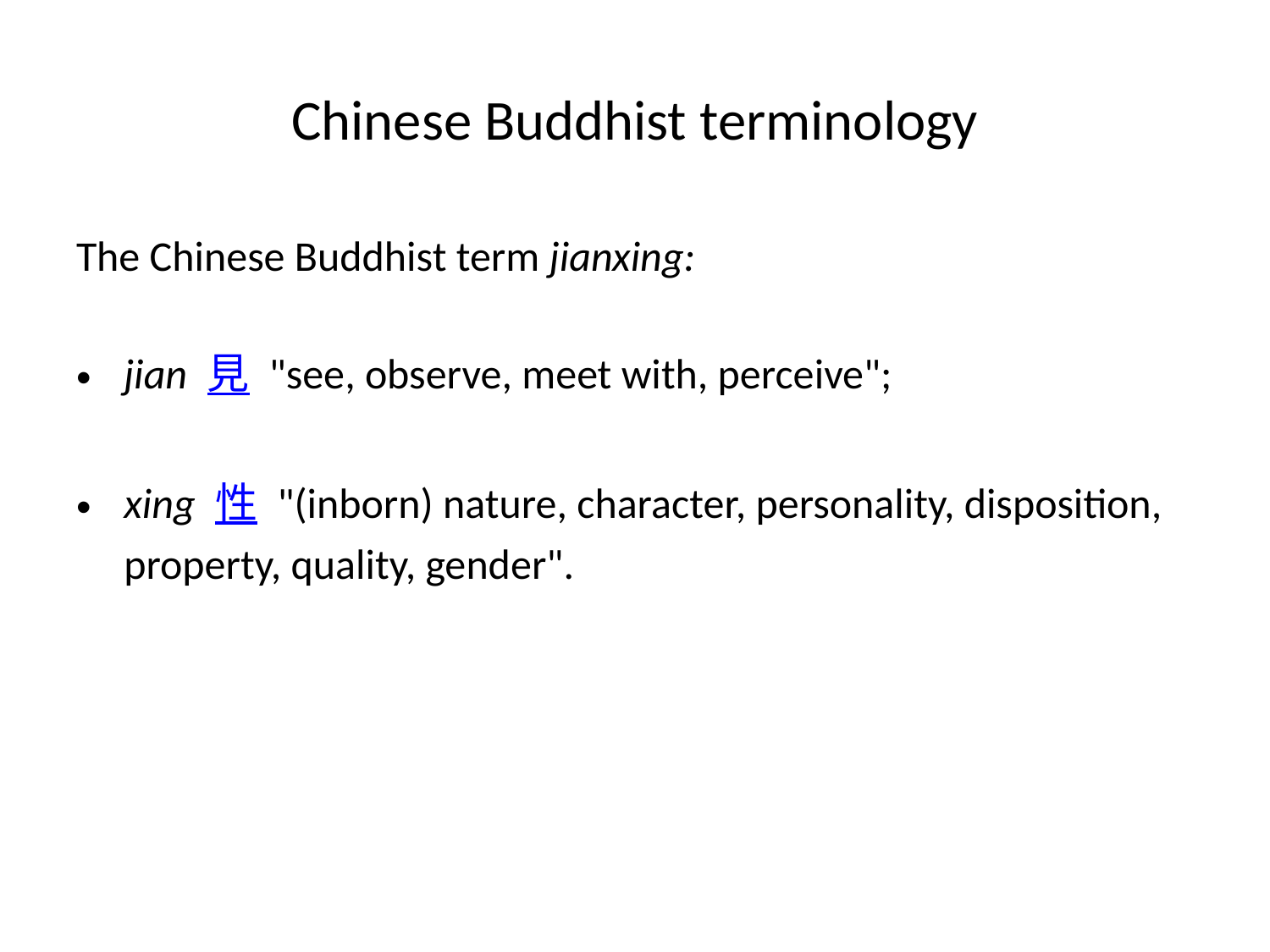

# Chinese Buddhist terminology
The Chinese Buddhist term jianxing:

jian 見 "see, observe, meet with, perceive";

xing 性 "(inborn) nature, character, personality, disposition, property, quality, gender".